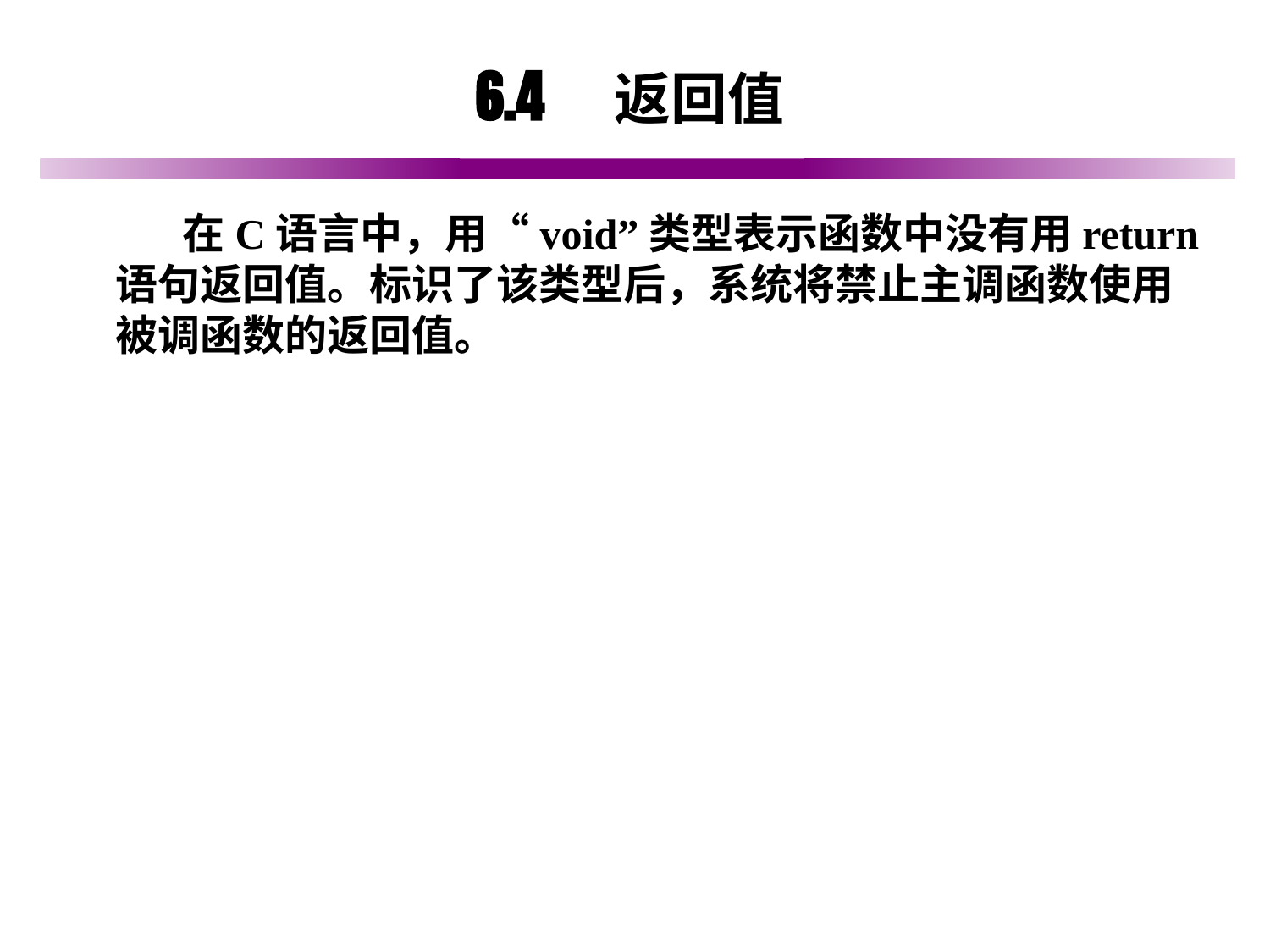

# 6.4　返回值
           在C语言中，用“void”类型表示函数中没有用return语句返回值。标识了该类型后，系统将禁止主调函数使用被调函数的返回值。